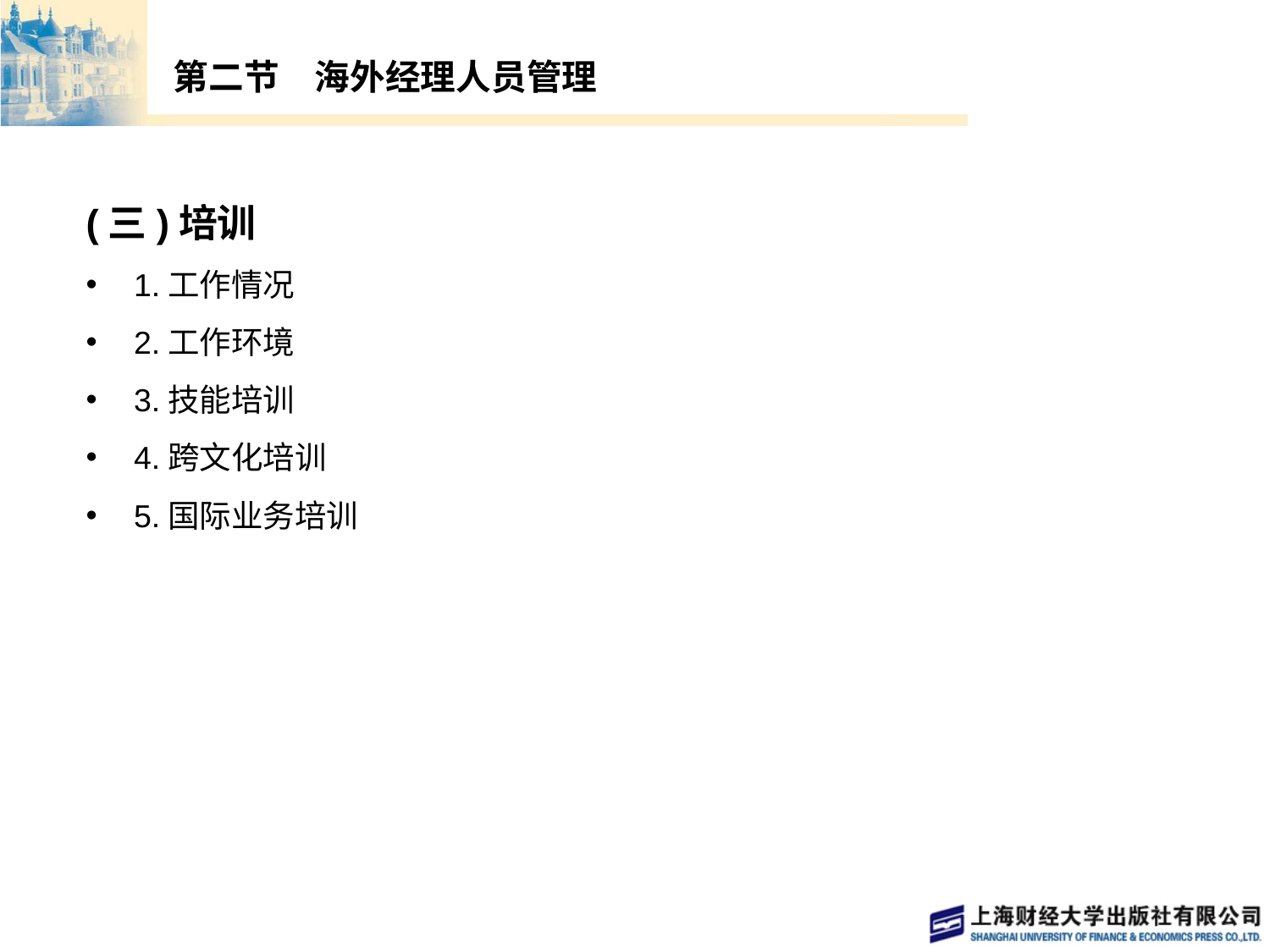

# 第二节　海外经理人员管理
(三)培训
1.工作情况
2.工作环境
3.技能培训
4.跨文化培训
5.国际业务培训